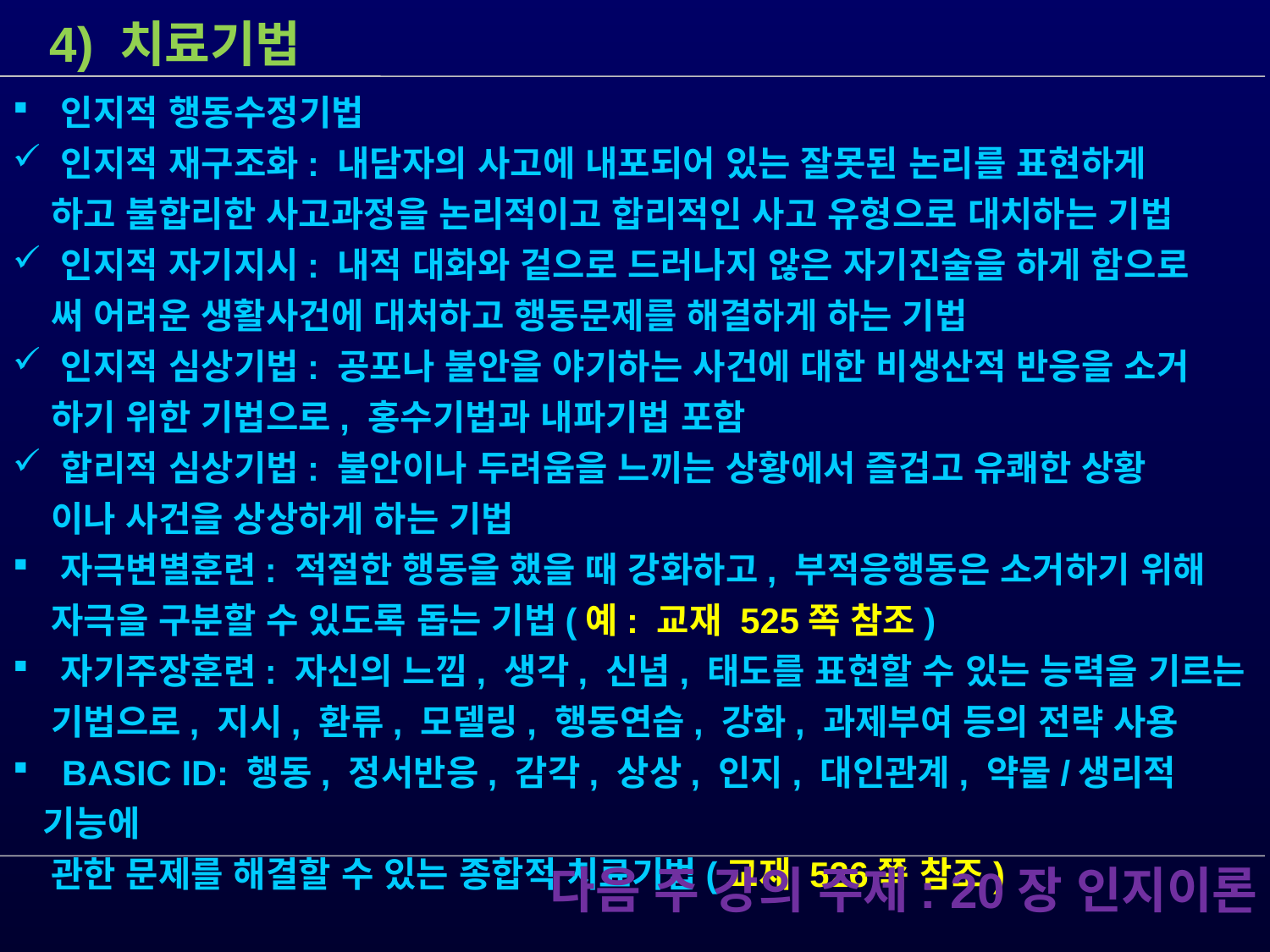

4) 치료기법
 인지적 행동수정기법
 인지적 재구조화: 내담자의 사고에 내포되어 있는 잘못된 논리를 표현하게
   하고 불합리한 사고과정을 논리적이고 합리적인 사고 유형으로 대치하는 기법
 인지적 자기지시: 내적 대화와 겉으로 드러나지 않은 자기진술을 하게 함으로
   써 어려운 생활사건에 대처하고 행동문제를 해결하게 하는 기법
 인지적 심상기법: 공포나 불안을 야기하는 사건에 대한 비생산적 반응을 소거
   하기 위한 기법으로, 홍수기법과 내파기법 포함
 합리적 심상기법: 불안이나 두려움을 느끼는 상황에서 즐겁고 유쾌한 상황
   이나 사건을 상상하게 하는 기법
 자극변별훈련: 적절한 행동을 했을 때 강화하고, 부적응행동은 소거하기 위해
   자극을 구분할 수 있도록 돕는 기법(예: 교재 525쪽 참조)
 자기주장훈련: 자신의 느낌, 생각, 신념, 태도를 표현할 수 있는 능력을 기르는
   기법으로, 지시, 환류, 모델링, 행동연습, 강화, 과제부여 등의 전략 사용
  BASIC ID: 행동, 정서반응, 감각, 상상, 인지, 대인관계, 약물/생리적 기능에
   관한 문제를 해결할 수 있는 종합적 치료기법(교재 526쪽 참조)

 다음 주 강의 주제: 20장 인지이론